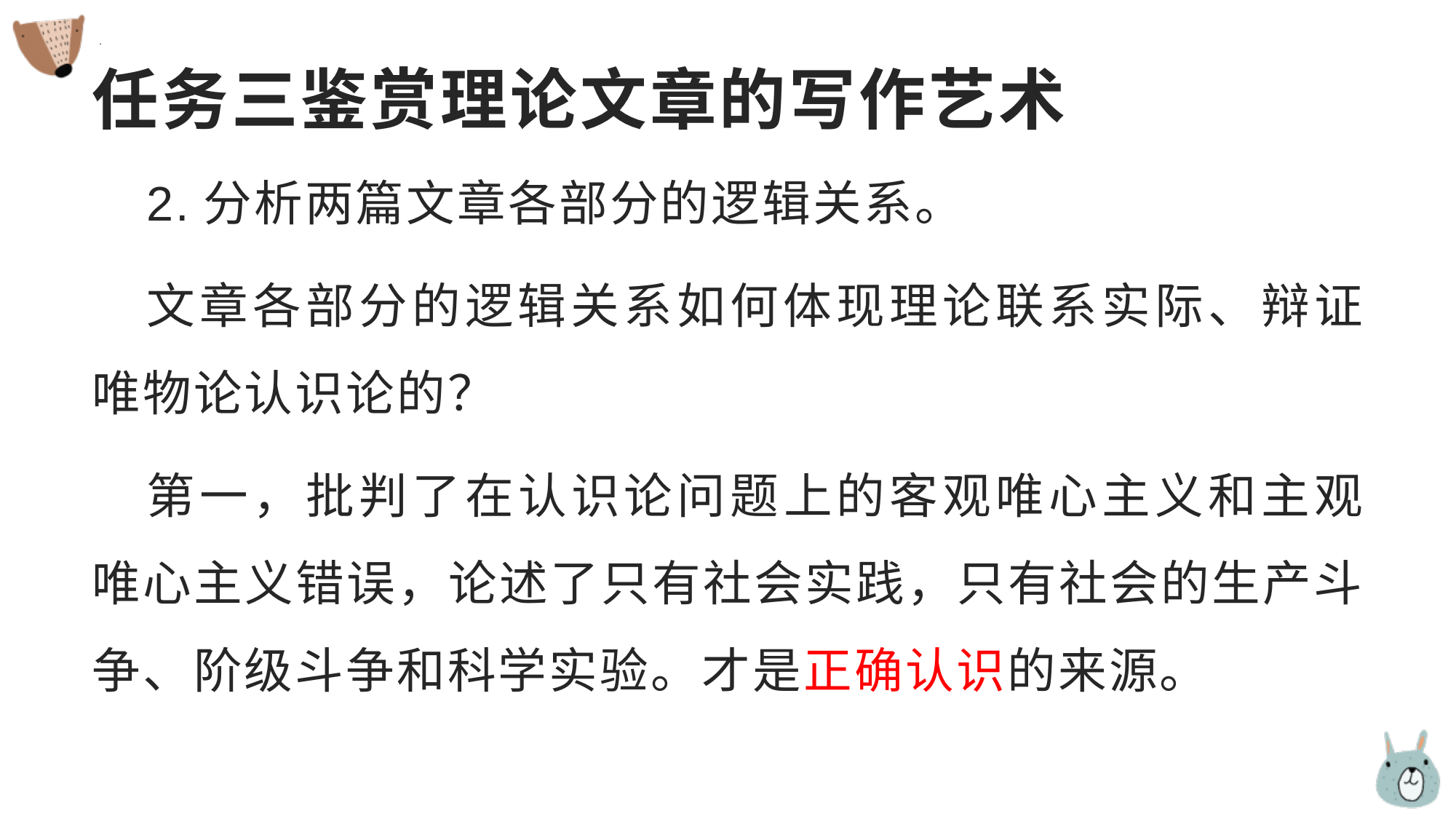

# 任务三鉴赏理论文章的写作艺术
2.分析两篇文章各部分的逻辑关系。
文章各部分的逻辑关系如何体现理论联系实际、辩证唯物论认识论的？
第一，批判了在认识论问题上的客观唯心主义和主观唯心主义错误，论述了只有社会实践，只有社会的生产斗争、阶级斗争和科学实验。才是正确认识的来源。